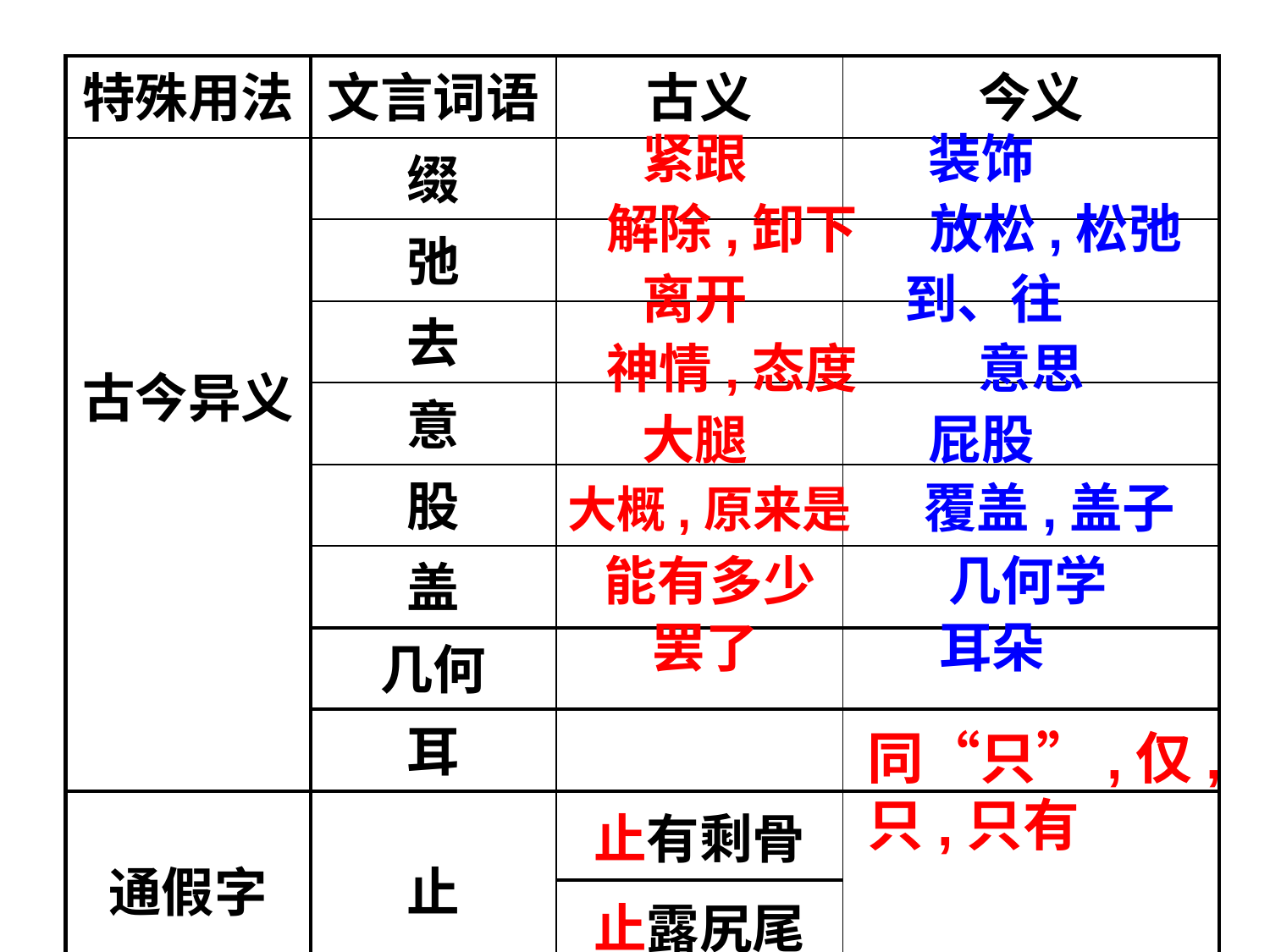

| 特殊用法 | 文言词语 | 古义 | 今义 |
| --- | --- | --- | --- |
| 古今异义 | 缀 |  |  |
|  | 弛 |  |  |
|  | 去 |  |  |
|  | 意 |  |  |
|  | 股 |  |  |
|  | 盖 |  |  |
|  | 几何 |  |  |
|  | 耳 |  |  |
| 通假字 | 止 | 止有剩骨 |  |
|  |  | 止露尻尾 |  |
|  |  | 止增笑耳 |  |
      紧跟               装饰
   解除,卸下      放松,松弛
      离开             到、往
   神情,态度          意思
      大腿               屁股
大概,原来是      覆盖,盖子
  能有多少           几何学
      罢了               耳朵
同“只”,仅,只,只有